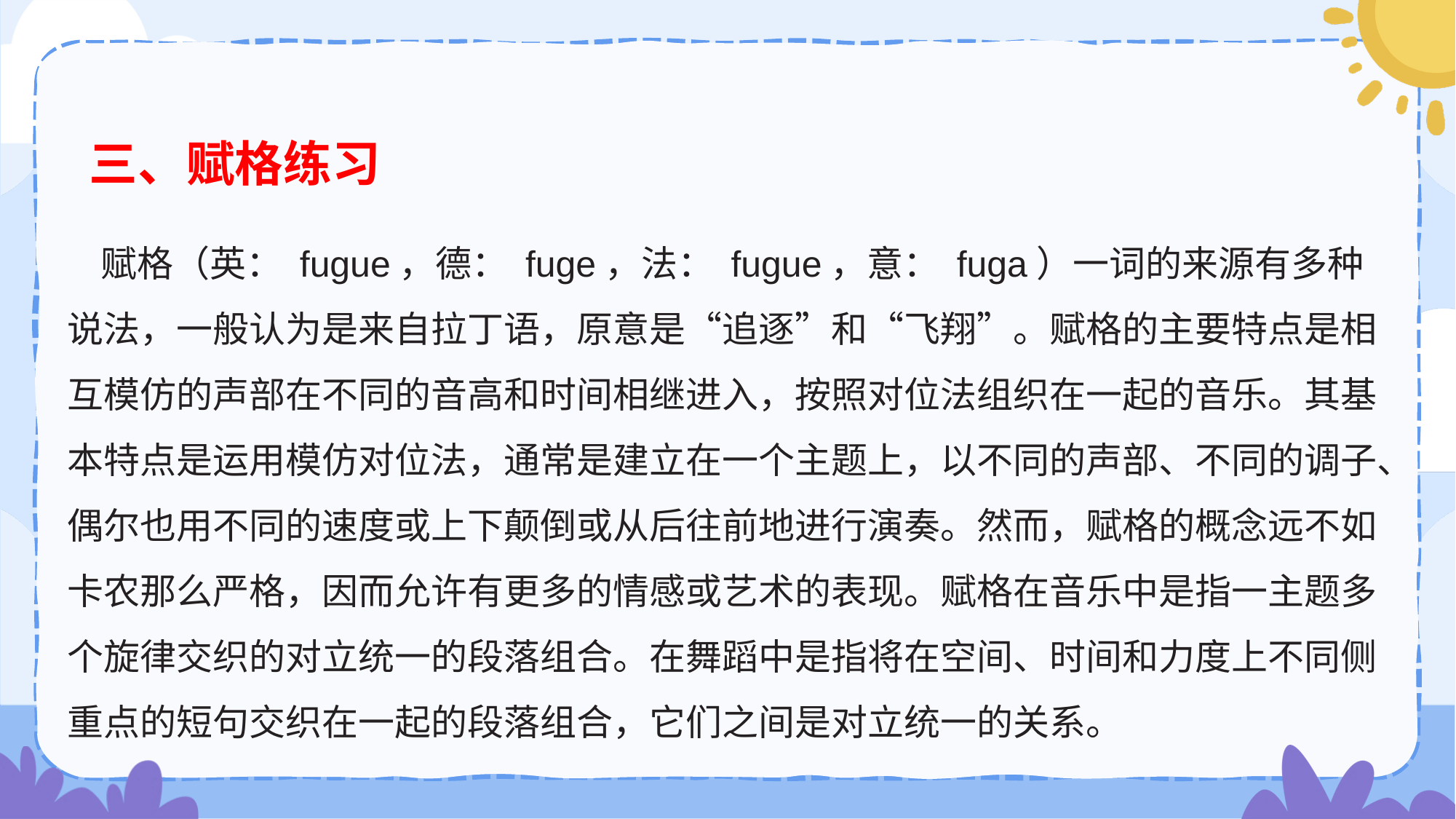

三、赋格练习
   赋格（英： fugue，德： fuge，法： fugue，意： fuga）一词的来源有多种说法，一般认为是来自拉丁语，原意是“追逐”和“飞翔”。赋格的主要特点是相互模仿的声部在不同的音高和时间相继进入，按照对位法组织在一起的音乐。其基本特点是运用模仿对位法，通常是建立在一个主题上，以不同的声部、不同的调子、偶尔也用不同的速度或上下颠倒或从后往前地进行演奏。然而，赋格的概念远不如卡农那么严格，因而允许有更多的情感或艺术的表现。赋格在音乐中是指一主题多个旋律交织的对立统一的段落组合。在舞蹈中是指将在空间、时间和力度上不同侧重点的短句交织在一起的段落组合，它们之间是对立统一的关系。